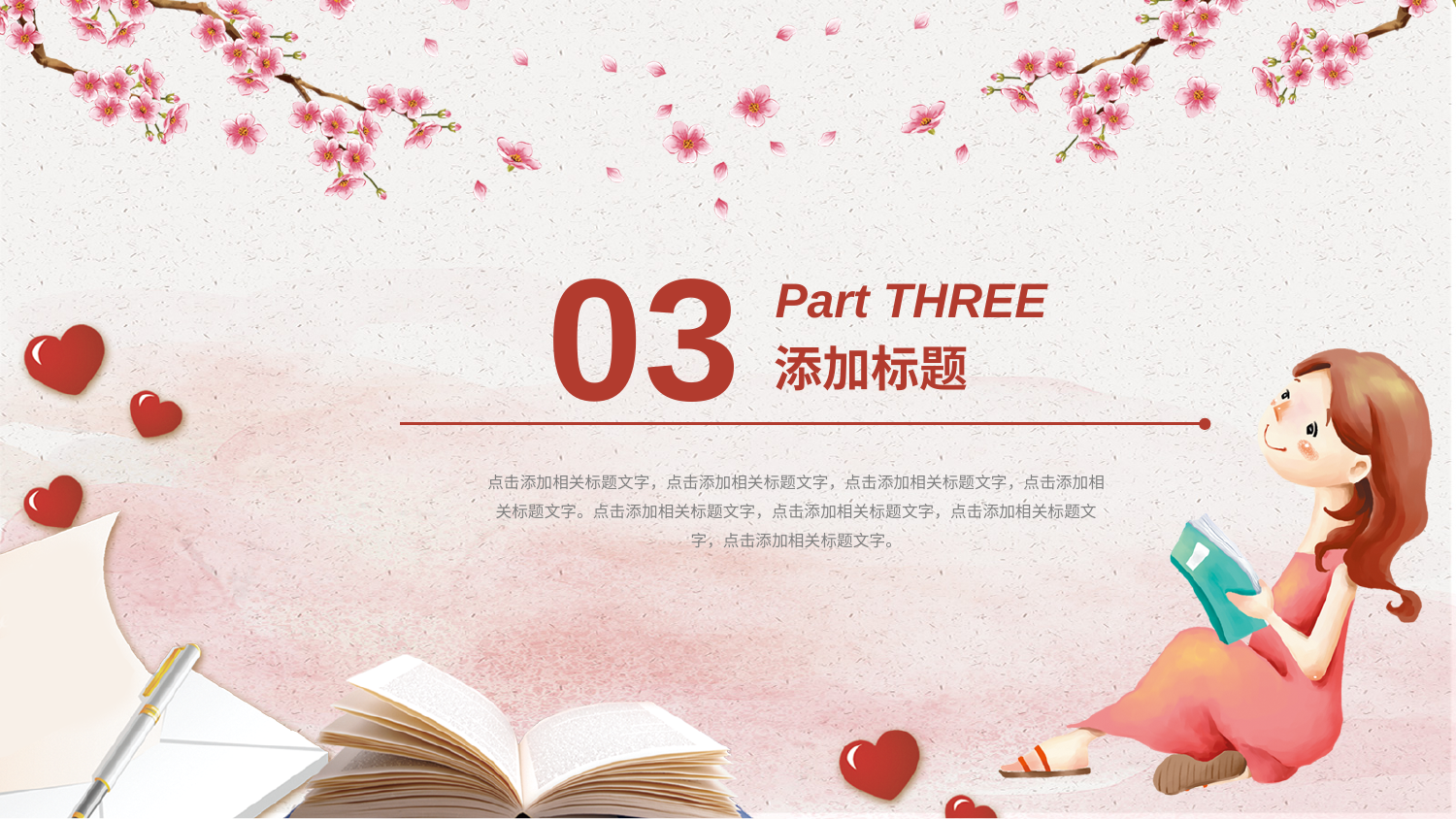

03
Part THREE
添加标题
点击添加相关标题文字，点击添加相关标题文字，点击添加相关标题文字，点击添加相关标题文字。点击添加相关标题文字，点击添加相关标题文字，点击添加相关标题文字，点击添加相关标题文字。